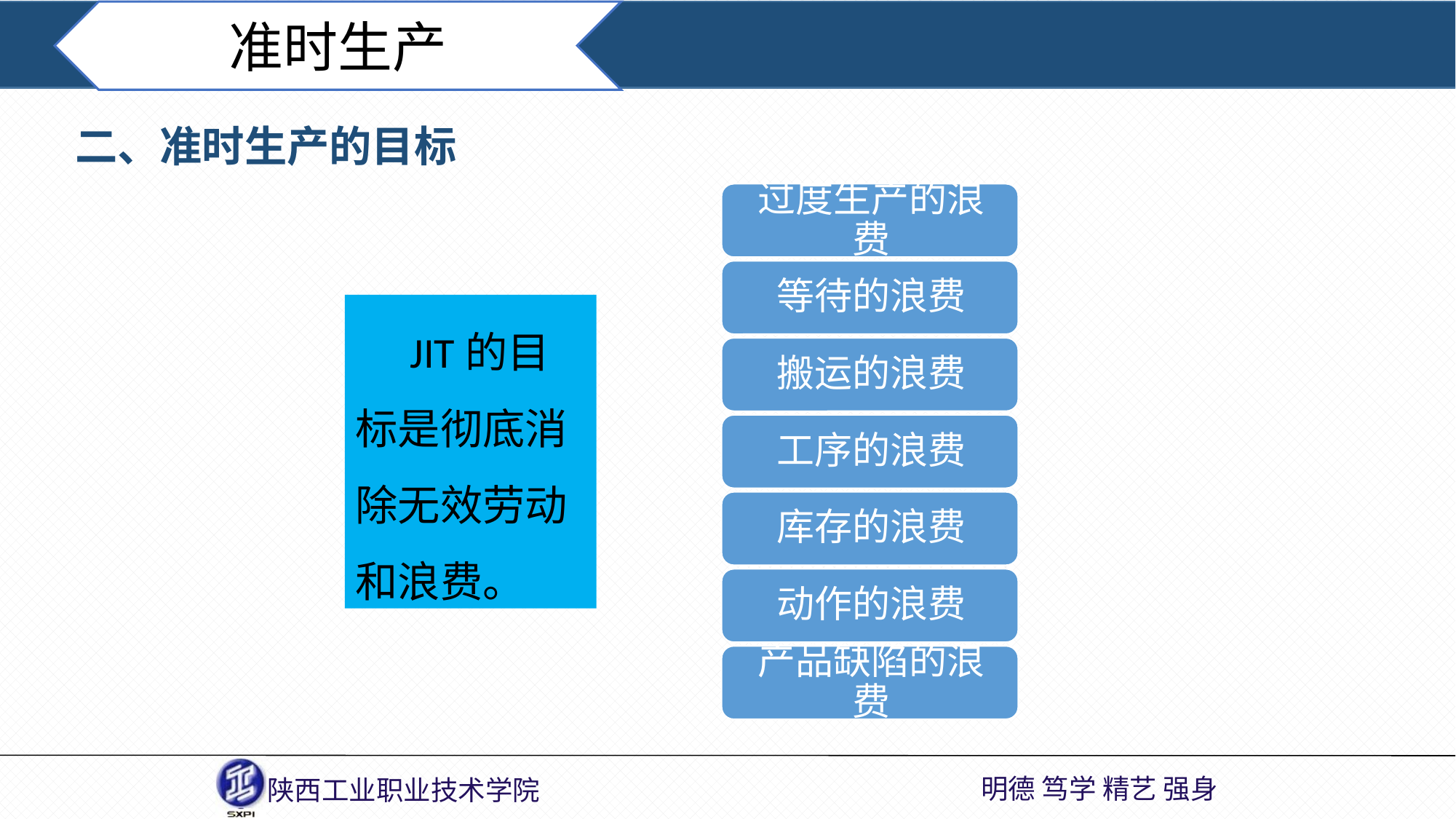

准时生产
二、准时生产的目标
过度生产的浪费
等待的浪费
搬运的浪费
工序的浪费
库存的浪费
动作的浪费
产品缺陷的浪费
JIT的目标是彻底消除无效劳动和浪费。